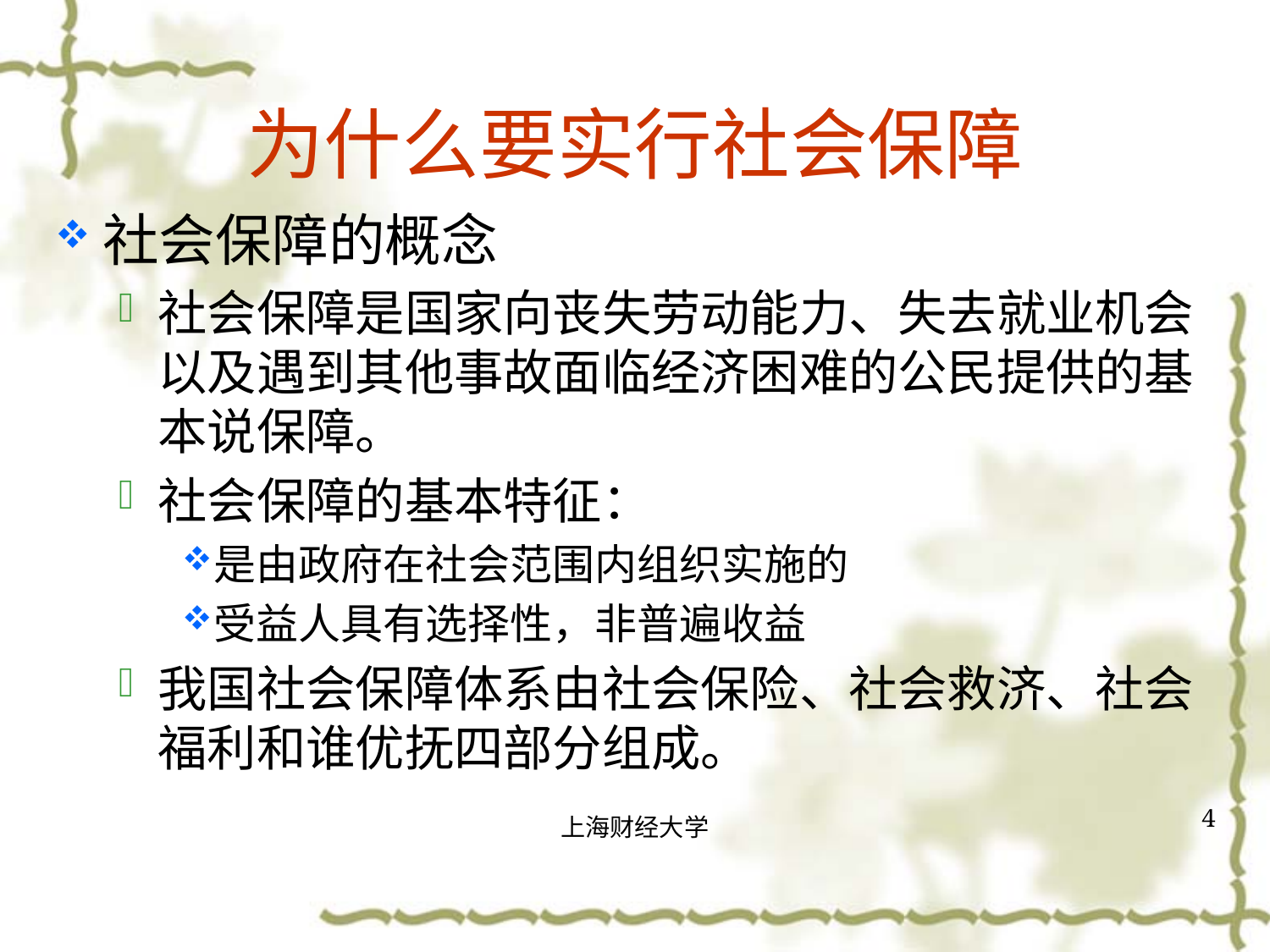

# 为什么要实行社会保障
社会保障的概念
社会保障是国家向丧失劳动能力、失去就业机会以及遇到其他事故面临经济困难的公民提供的基本说保障。
社会保障的基本特征：
是由政府在社会范围内组织实施的
受益人具有选择性，非普遍收益
我国社会保障体系由社会保险、社会救济、社会福利和谁优抚四部分组成。
4
上海财经大学